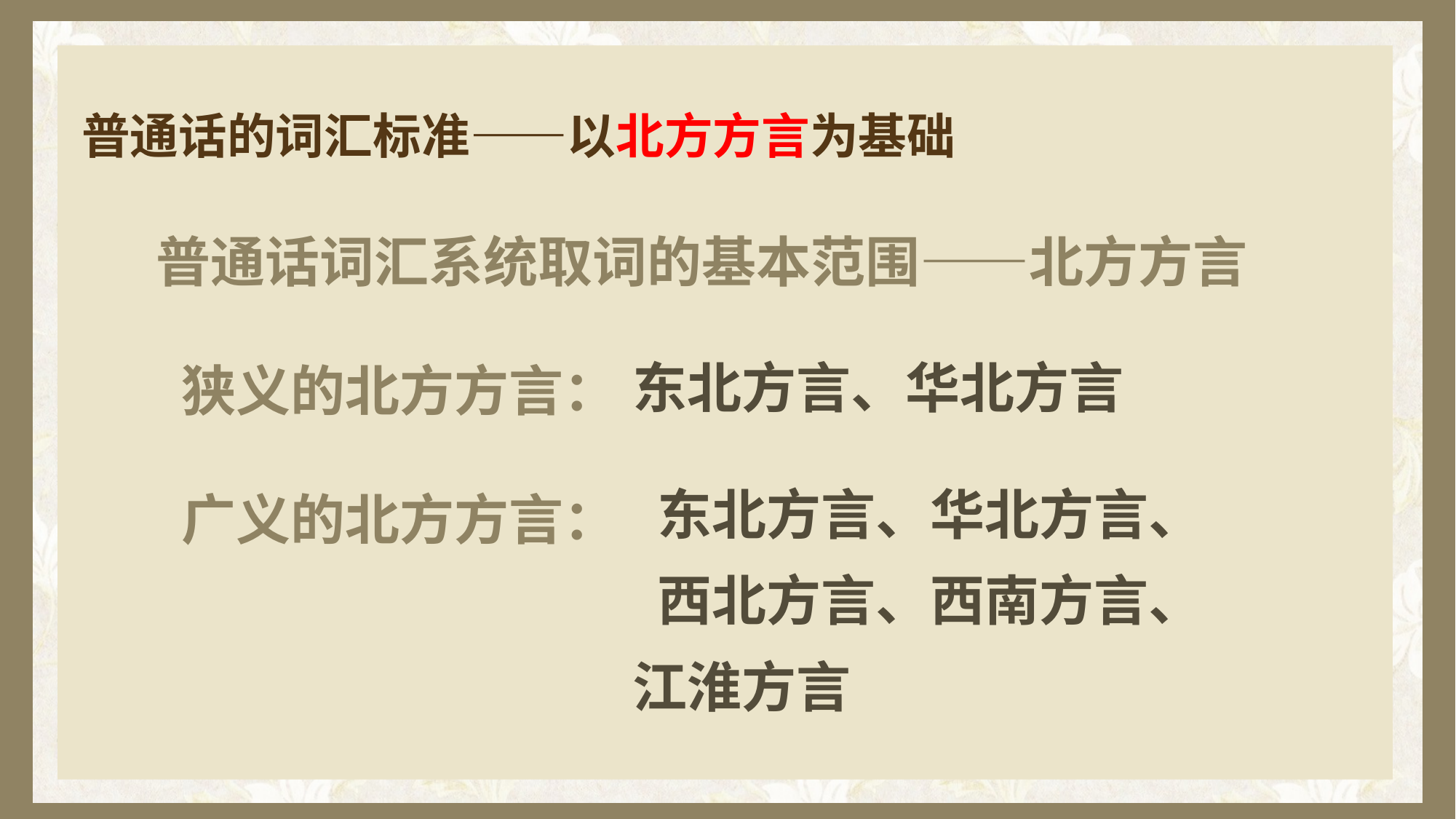

# 普通话的词汇标准——以北方方言为基础
        普通话词汇系统取词的基本范围——北方方言

       狭义的北方方言：

       广义的北方方言：
东北方言、华北方言
东北方言、华北方言、
西北方言、西南方言、
江淮方言